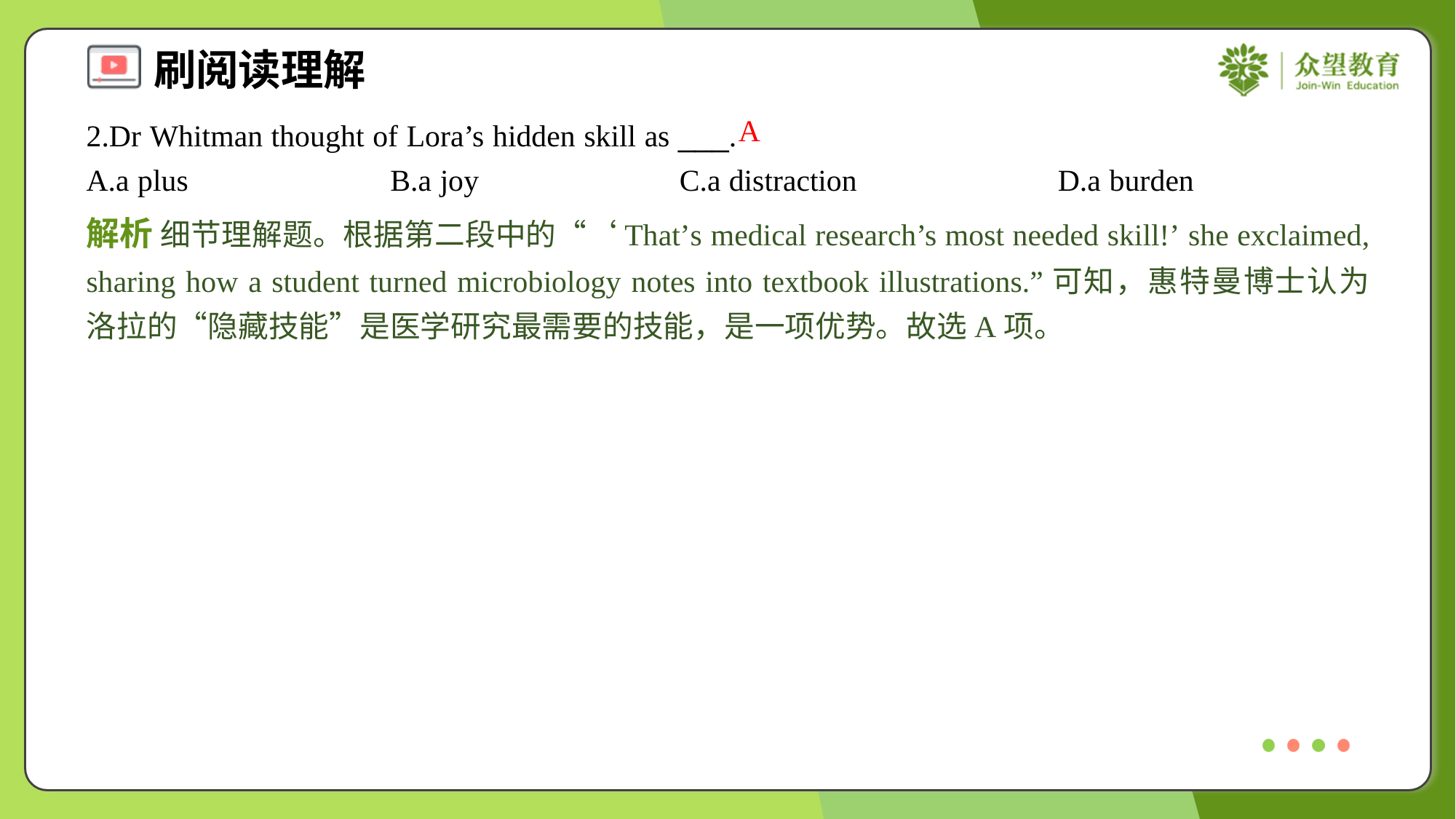

A
2.Dr Whitman thought of Lora’s hidden skill as ___.
A.a plus	B.a joy	C.a distraction	D.a burden
解析 细节理解题。根据第二段中的“‘That’s medical research’s most needed skill!’ she exclaimed, sharing how a student turned microbiology notes into textbook illustrations.”可知，惠特曼博士认为洛拉的“隐藏技能”是医学研究最需要的技能，是一项优势。故选A项。